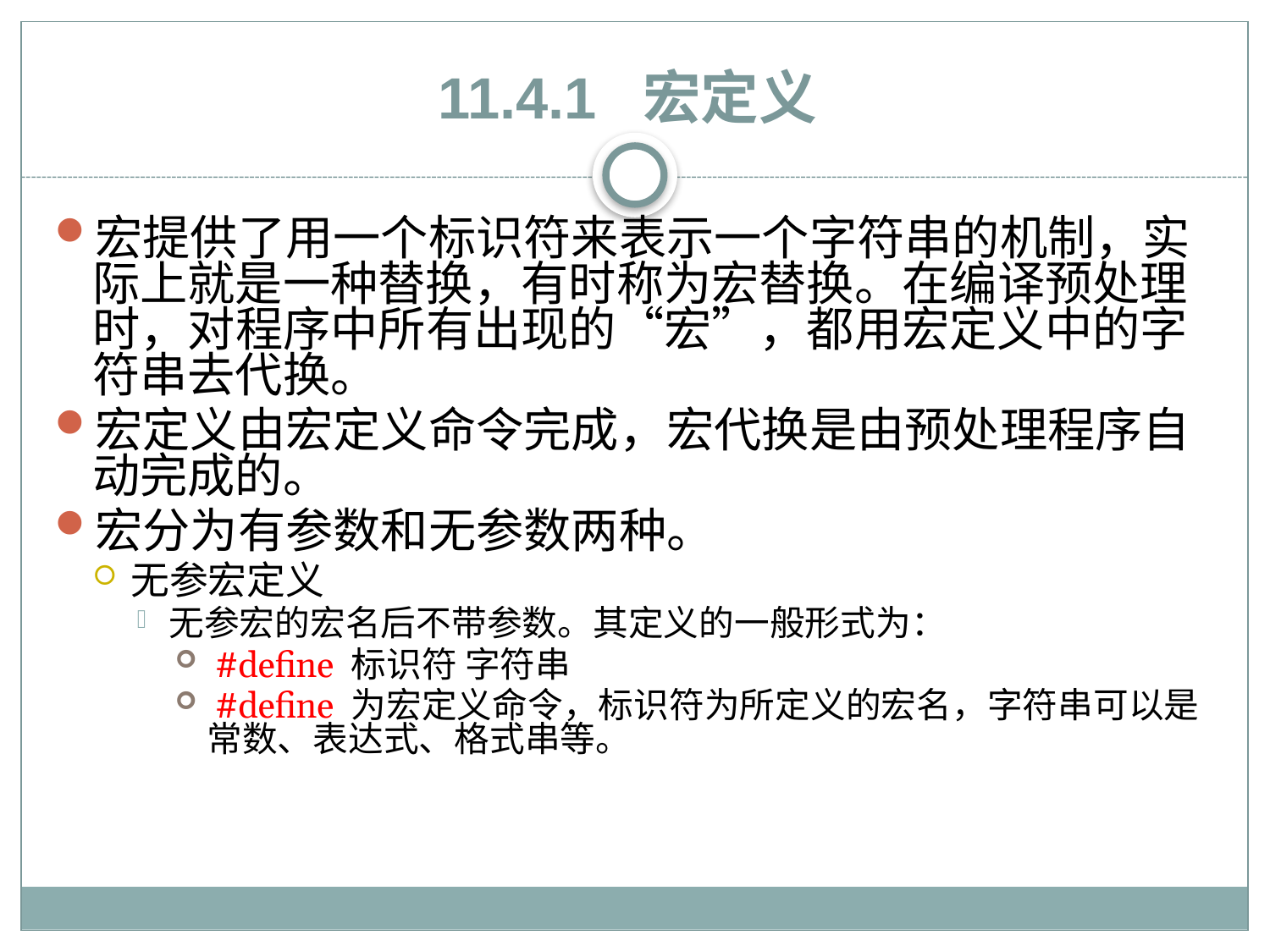

# 11.4.1  宏定义
宏提供了用一个标识符来表示一个字符串的机制，实际上就是一种替换，有时称为宏替换。在编译预处理时，对程序中所有出现的“宏”，都用宏定义中的字符串去代换。
宏定义由宏定义命令完成，宏代换是由预处理程序自动完成的。
宏分为有参数和无参数两种。
无参宏定义
无参宏的宏名后不带参数。其定义的一般形式为：
 #define 标识符 字符串
 #define 为宏定义命令，标识符为所定义的宏名，字符串可以是常数、表达式、格式串等。